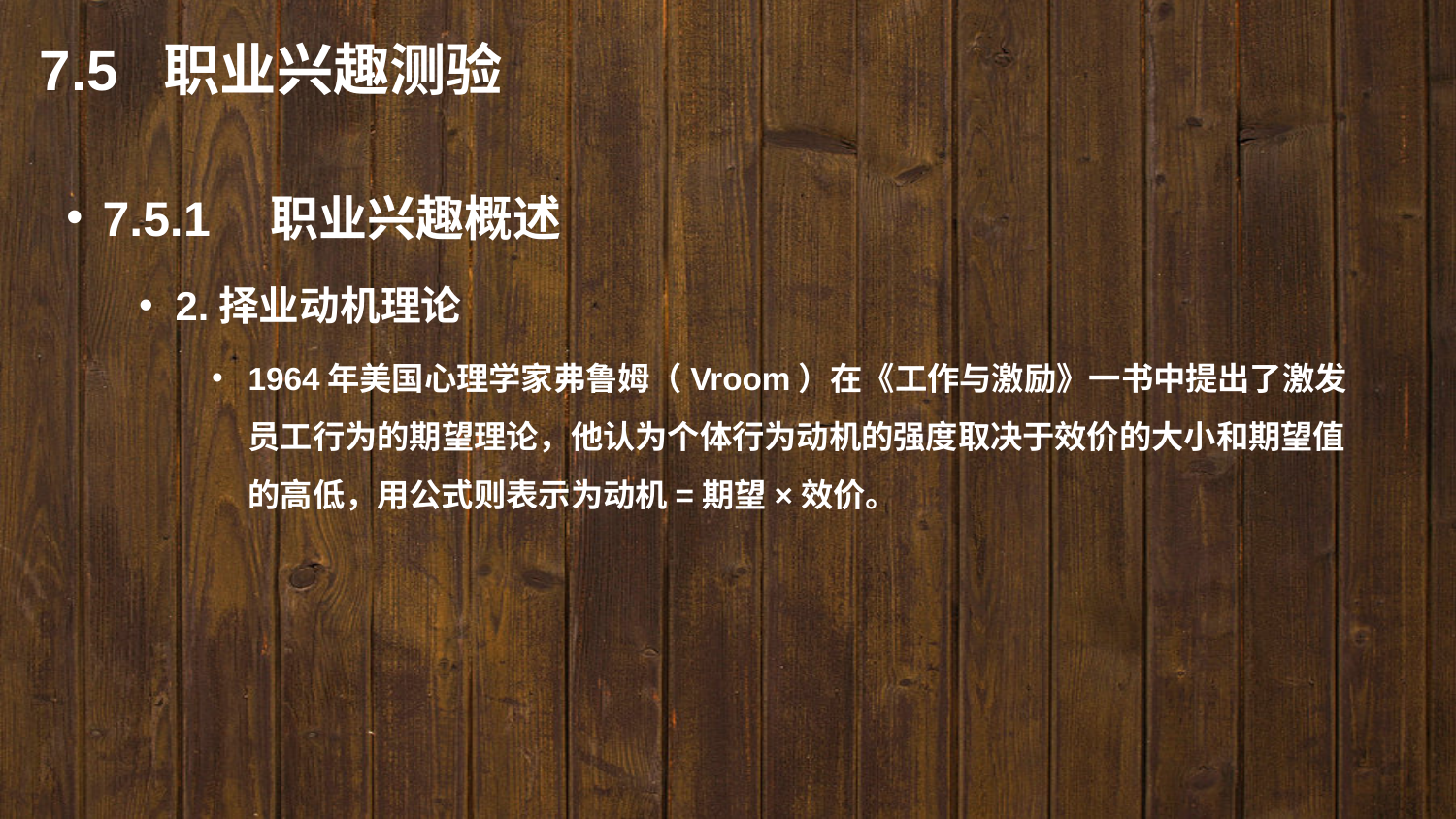

7.5  职业兴趣测验
7.5.1　职业兴趣概述
2.择业动机理论
1964年美国心理学家弗鲁姆（Vroom）在《工作与激励》一书中提出了激发员工行为的期望理论，他认为个体行为动机的强度取决于效价的大小和期望值的高低，用公式则表示为动机=期望×效价。